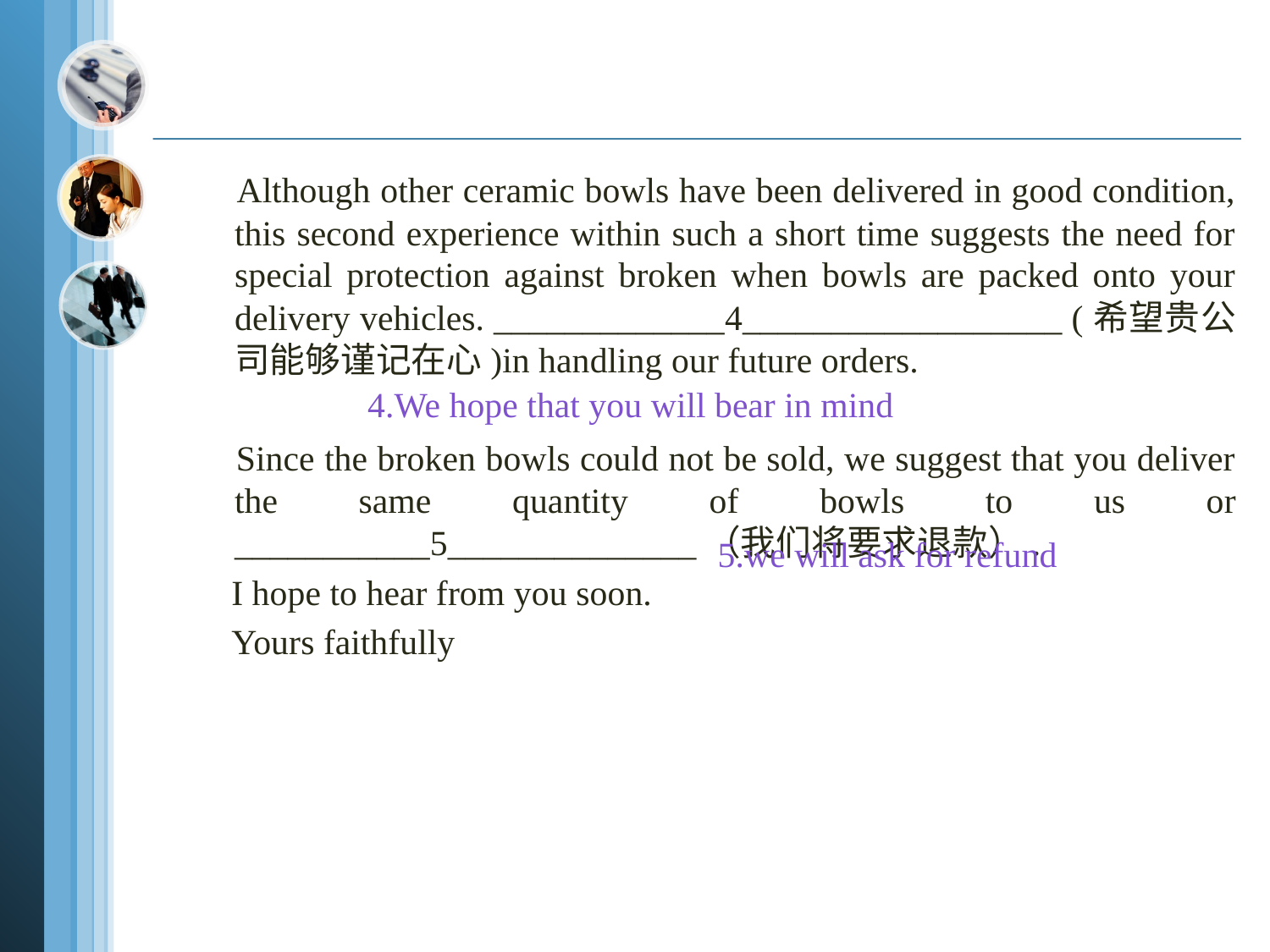

#
     Although other ceramic bowls have been delivered in good condition, this second experience within such a short time suggests the need for special protection against broken when bowls are packed onto your delivery vehicles. _____________4__________________ (希望贵公司能够谨记在心)in handling our future orders.

     Since the broken bowls could not be sold, we suggest that you deliver the same quantity of bowls to us or ___________5______________（我们将要求退款）.
     I hope to hear from you soon.
     Yours faithfully

4.We hope that you will bear in mind

5.we will ask for refund